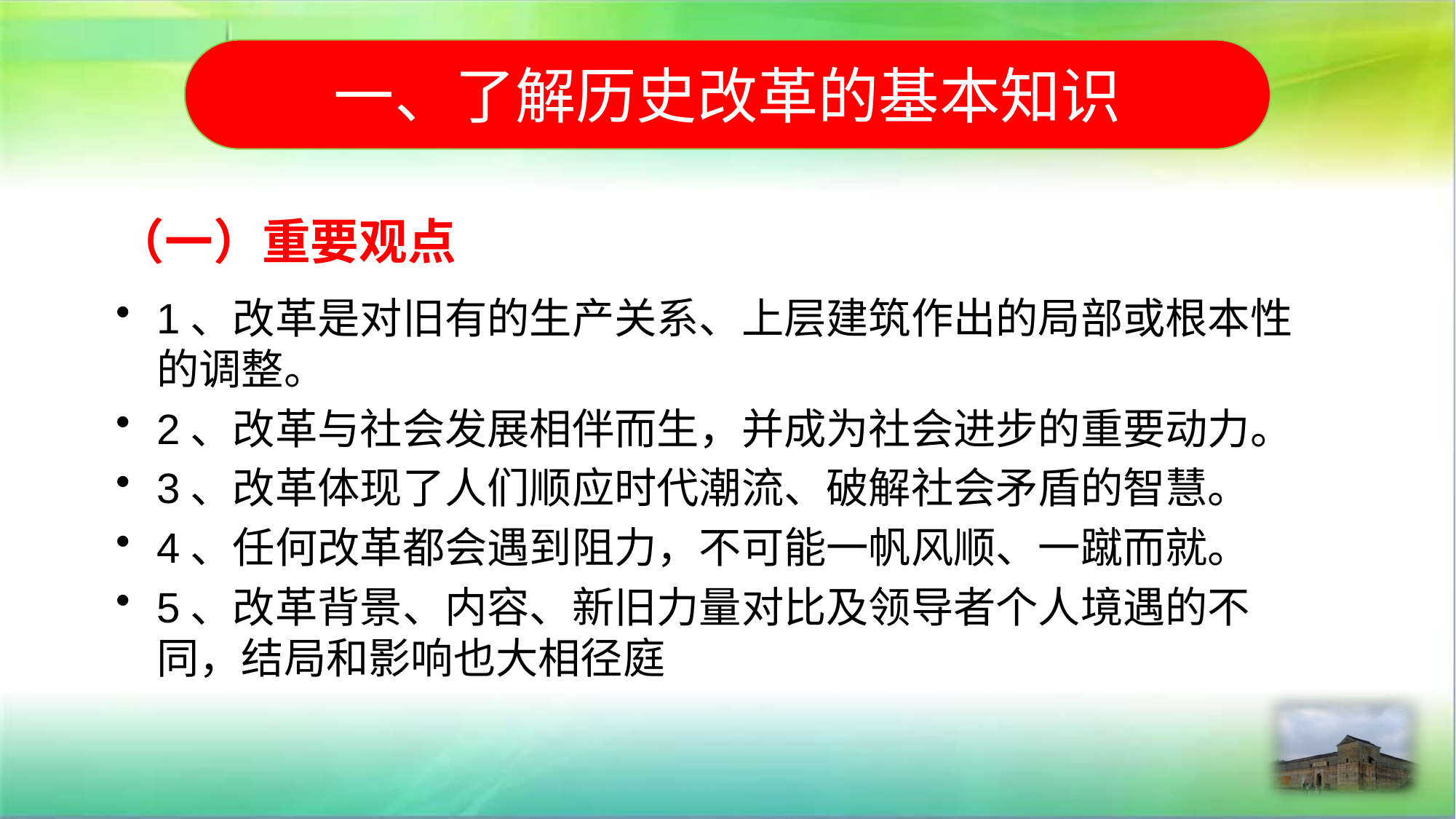

一、了解历史改革的基本知识
（一）重要观点
1、改革是对旧有的生产关系、上层建筑作出的局部或根本性的调整。
2、改革与社会发展相伴而生，并成为社会进步的重要动力。
3、改革体现了人们顺应时代潮流、破解社会矛盾的智慧。
4、任何改革都会遇到阻力，不可能一帆风顺、一蹴而就。
5、改革背景、内容、新旧力量对比及领导者个人境遇的不同，结局和影响也大相径庭